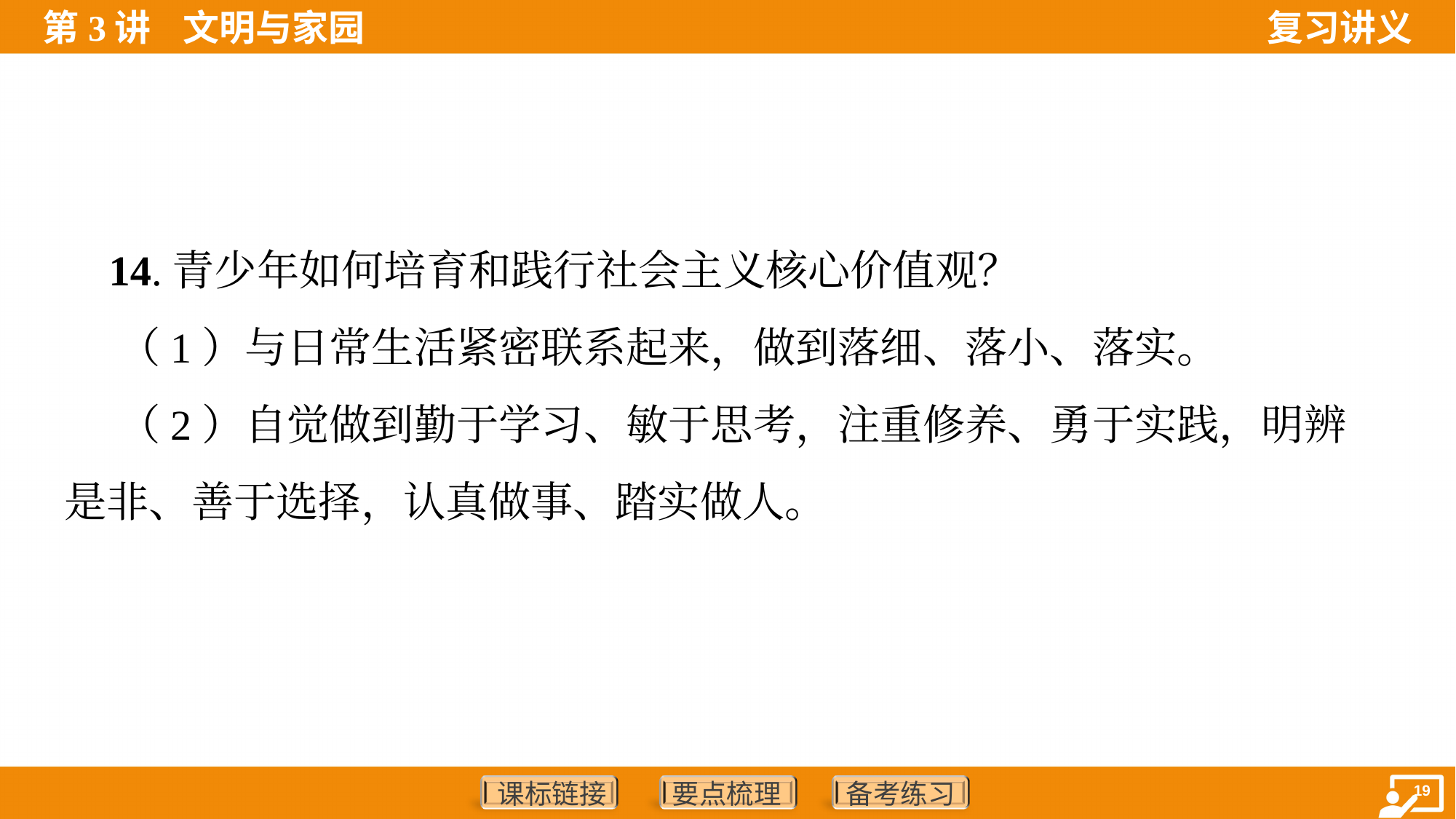

14.青少年如何培育和践行社会主义核心价值观？
    （1）与日常生活紧密联系起来，做到落细、落小、落实。
    （2）自觉做到勤于学习、敏于思考，注重修养、勇于实践，明辨
是非、善于选择，认真做事、踏实做人。